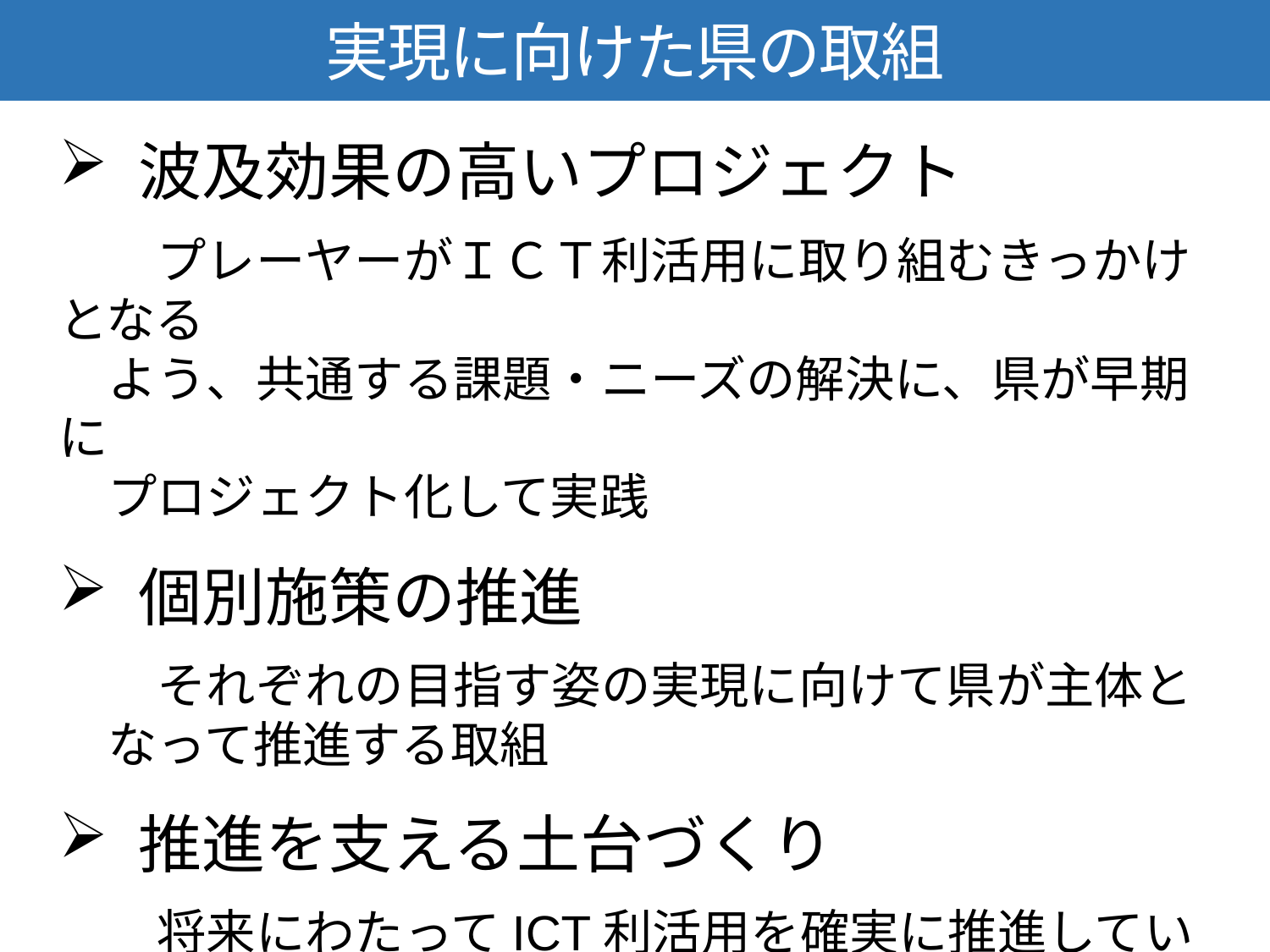

実現に向けた県の取組
波及効果の高いプロジェクト
　　プレーヤーがＩＣＴ利活用に取り組むきっかけとなる
　よう、共通する課題・ニーズの解決に、県が早期に
　プロジェクト化して実践
個別施策の推進
　　それぞれの目指す姿の実現に向けて県が主体と
　なって推進する取組
推進を支える土台づくり
　　将来にわたってICT利活用を確実に推進していく
　ための土台づくり